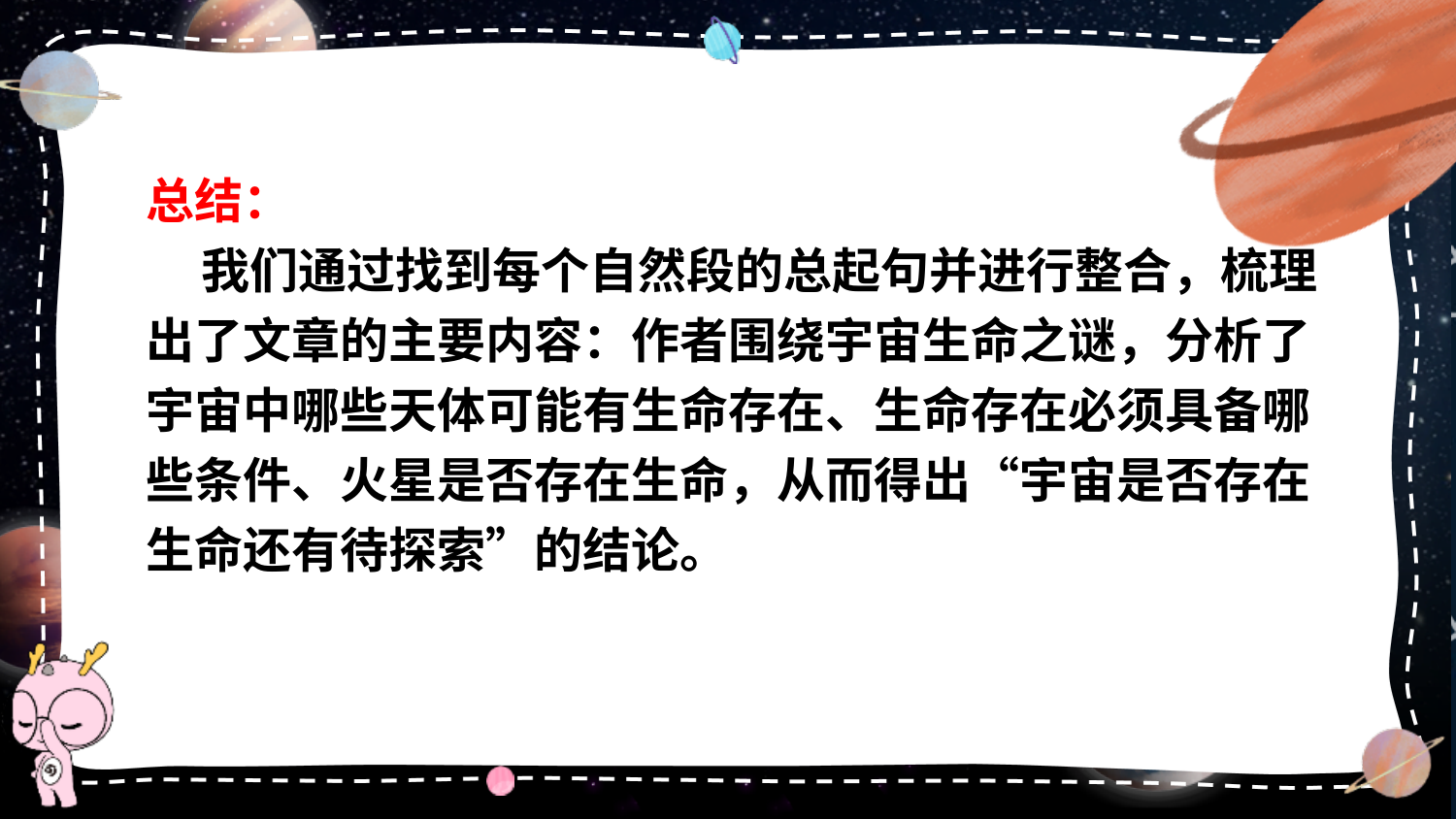

总结：
    我们通过找到每个自然段的总起句并进行整合，梳理出了文章的主要内容：作者围绕宇宙生命之谜，分析了宇宙中哪些天体可能有生命存在、生命存在必须具备哪些条件、火星是否存在生命，从而得出“宇宙是否存在生命还有待探索”的结论。